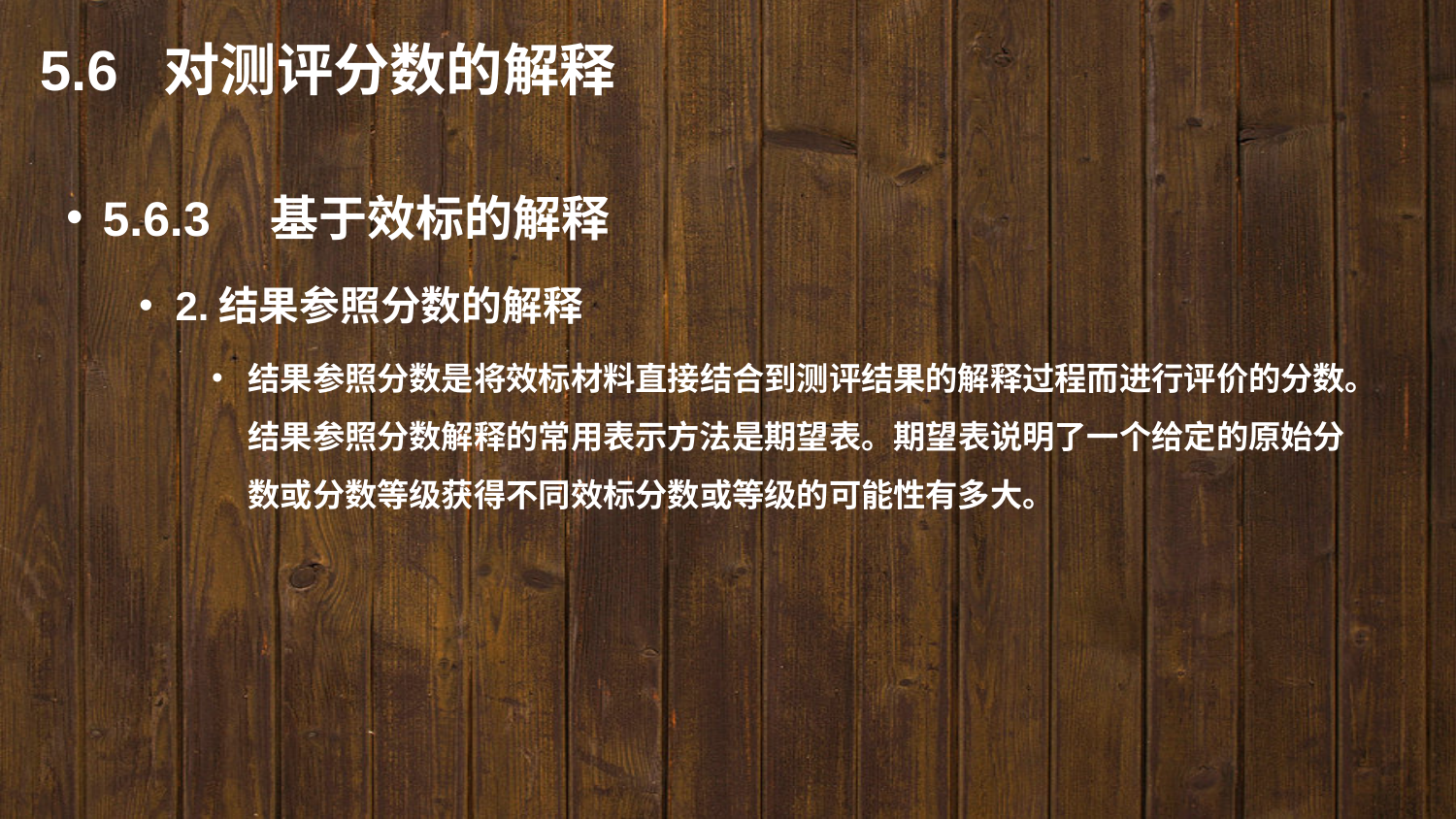

5.6  对测评分数的解释
5.6.3　基于效标的解释
2.结果参照分数的解释
结果参照分数是将效标材料直接结合到测评结果的解释过程而进行评价的分数。结果参照分数解释的常用表示方法是期望表。期望表说明了一个给定的原始分数或分数等级获得不同效标分数或等级的可能性有多大。